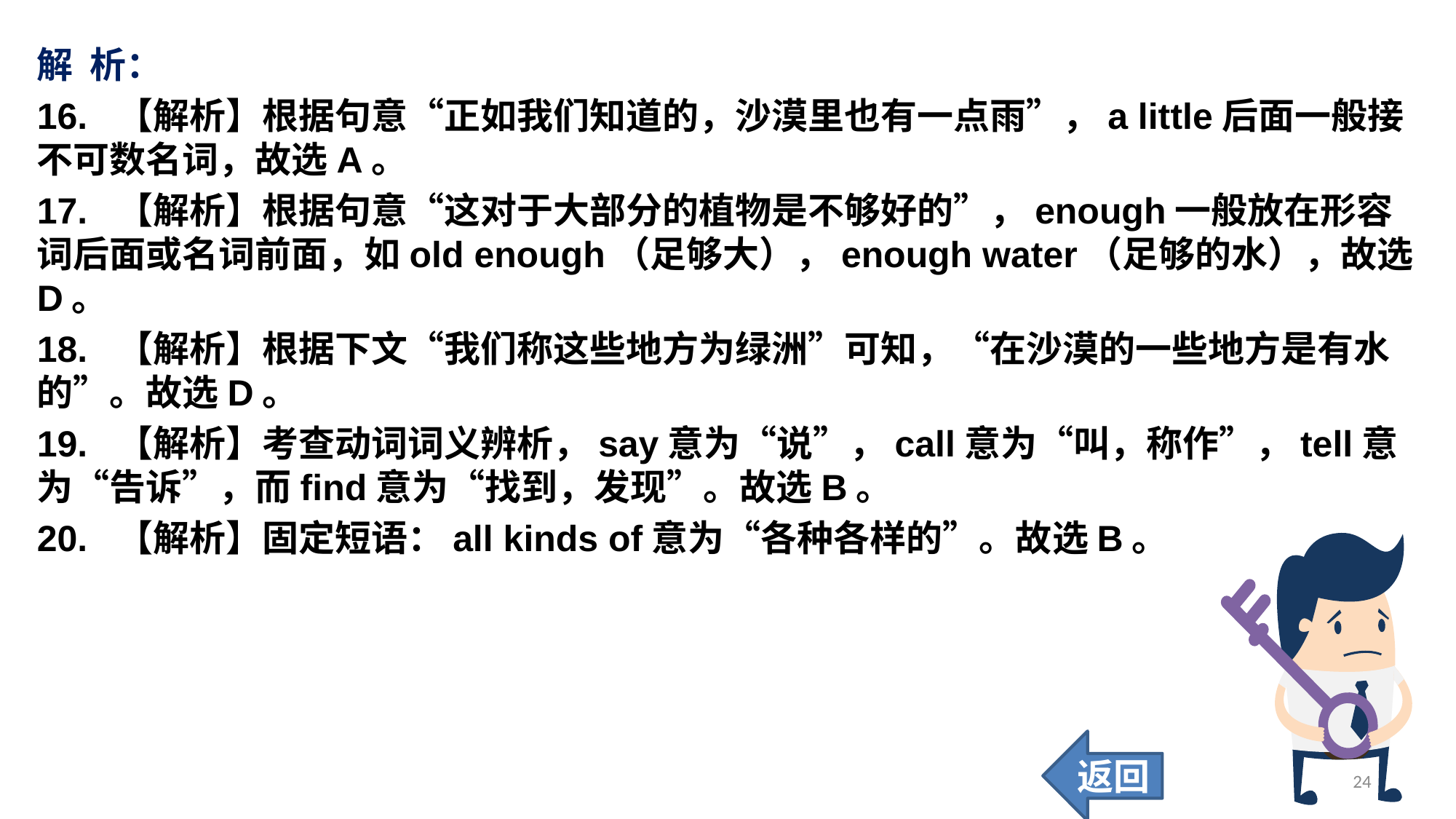

解  析：
16.  【解析】根据句意“正如我们知道的，沙漠里也有一点雨”，a little后面一般接不可数名词，故选A。
17.  【解析】根据句意“这对于大部分的植物是不够好的”，enough一般放在形容词后面或名词前面，如old enough（足够大），enough water（足够的水），故选D。
18.  【解析】根据下文“我们称这些地方为绿洲”可知，“在沙漠的一些地方是有水的”。故选D。
19.  【解析】考查动词词义辨析，say意为“说”，call意为“叫，称作”，tell意为“告诉”，而find意为“找到，发现”。故选B。
20.  【解析】固定短语：all kinds of意为“各种各样的”。故选B。

返回
24